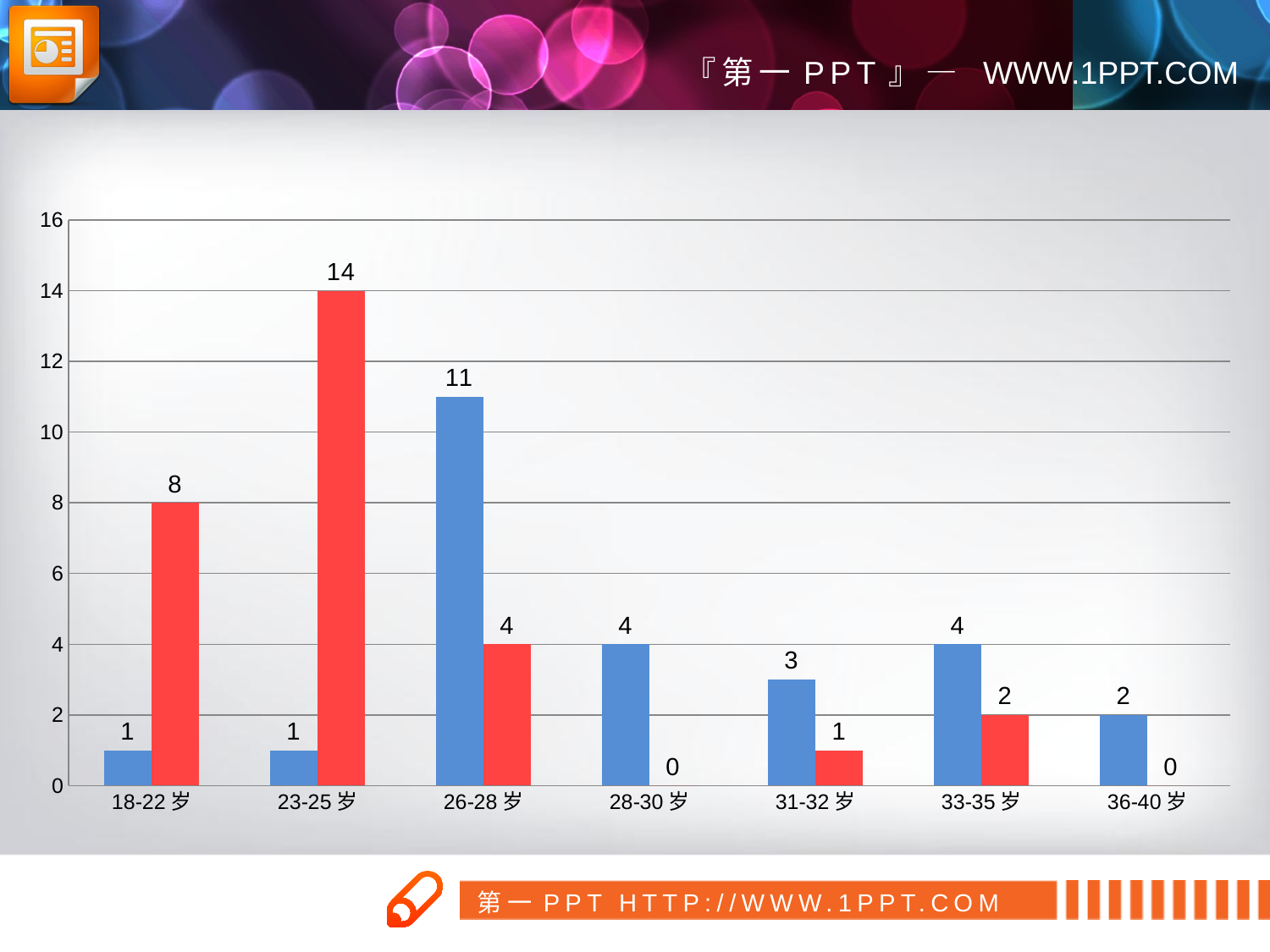

### Chart

| Category | 已婚 | 未婚 |
|---|---|---|
| 18-22岁 | 1.0 | 8.0 |
| 23-25岁 | 1.0 | 14.0 |
| 26-28岁 | 11.0 | 4.0 |
| 28-30岁 | 4.0 | 0.0 |
| 31-32岁 | 3.0 | 1.0 |
| 33-35岁 | 4.0 | 2.0 |
| 36-40岁 | 2.0 | 0.0 |